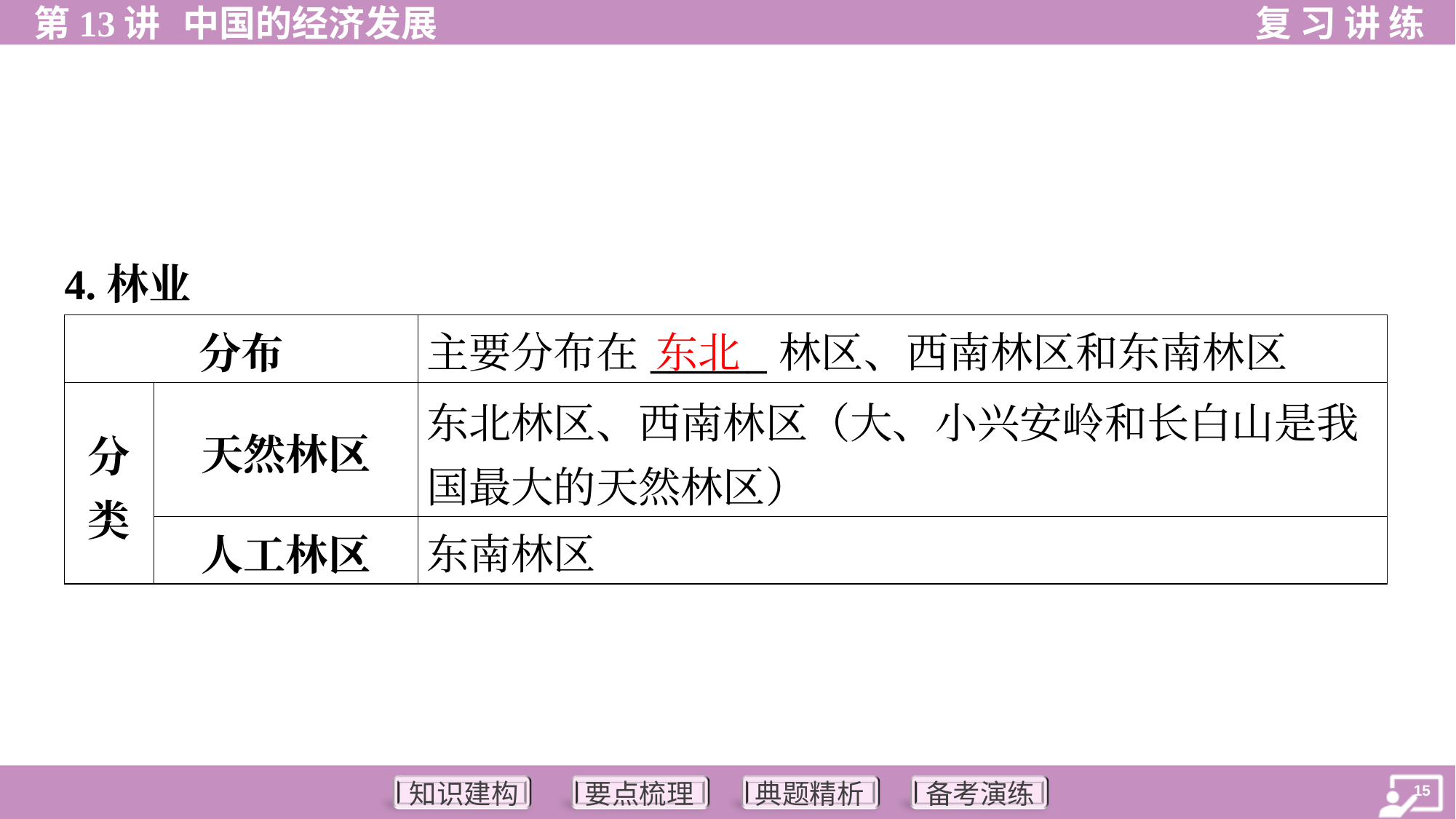

4.林业
东北
| 分布 |  | 主要分布在\_\_\_\_\_\_林区、西南林区和东南林区 |
| --- | --- | --- |
| 分 类 | 天然林区 | 东北林区、西南林区（大、小兴安岭和长白山是我 国最大的天然林区） |
|  | 人工林区 | 东南林区 |